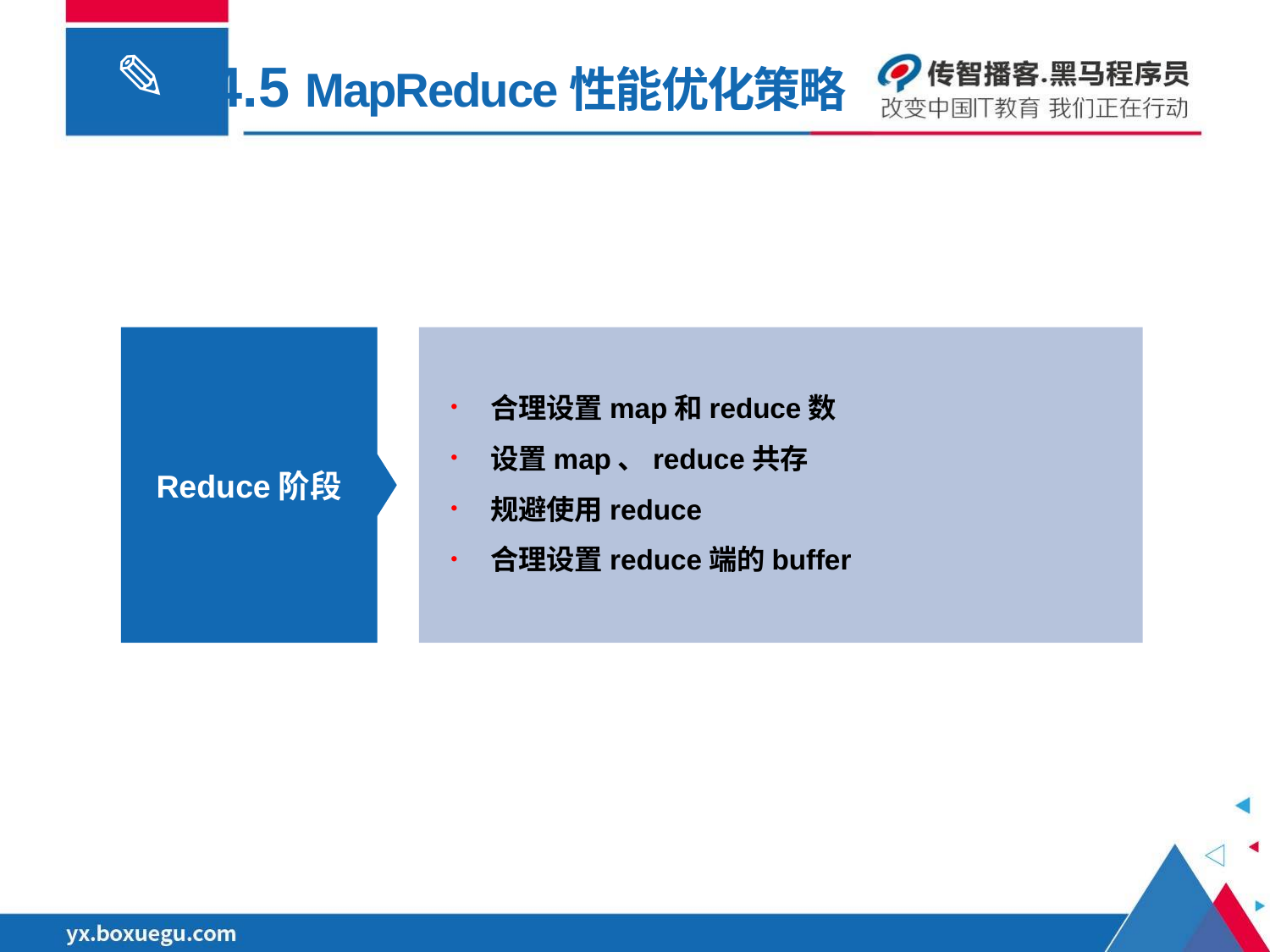

4.5 MapReduce性能优化策略

Reduce阶段

合理设置map和reduce数
设置map、reduce共存
规避使用reduce
合理设置reduce端的buffer